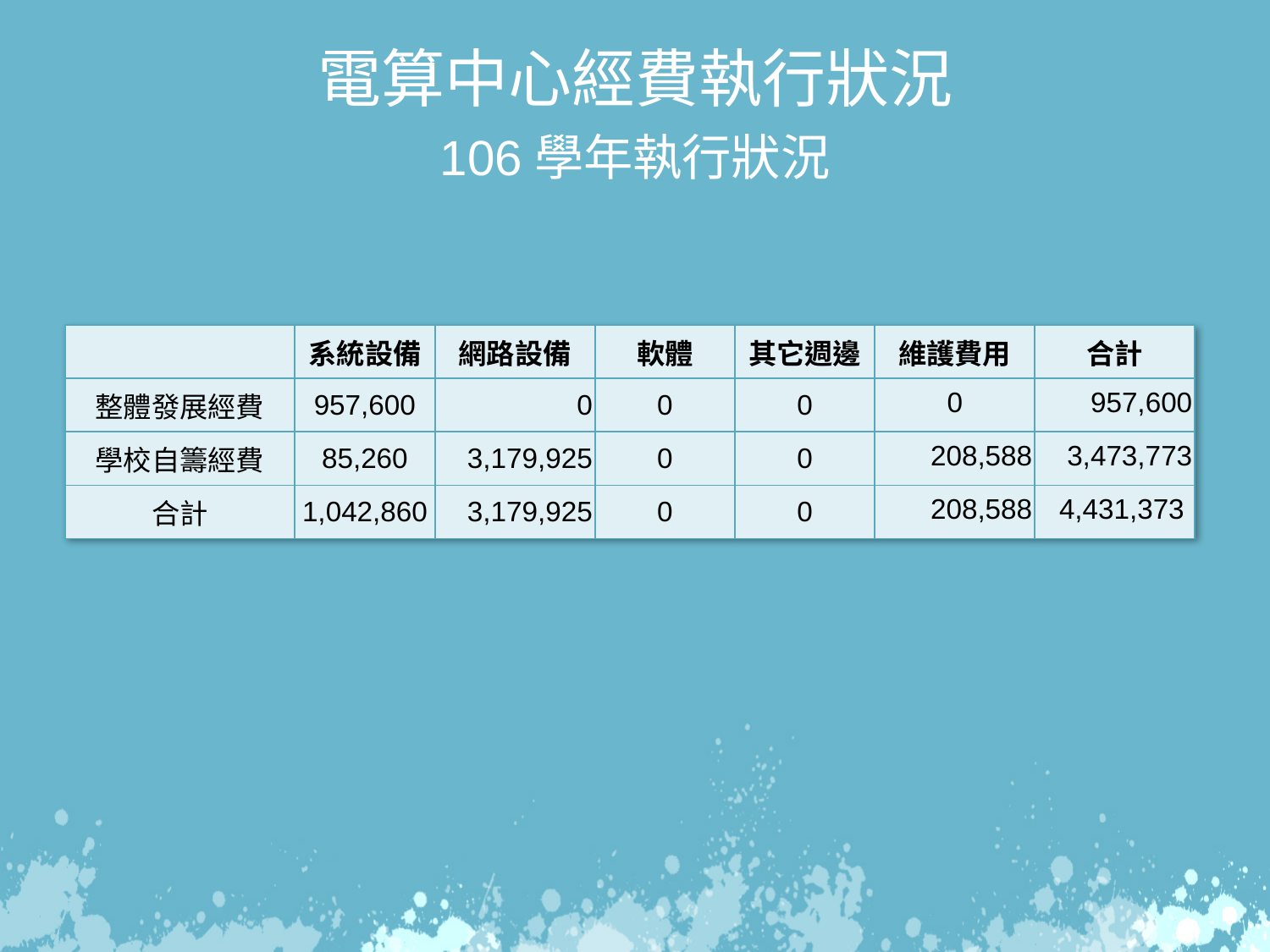

電算中心經費執行狀況
106學年執行狀況
|  | 系統設備 | 網路設備 | 軟體 | 其它週邊 | 維護費用 | 合計 |
| --- | --- | --- | --- | --- | --- | --- |
| 整體發展經費 | 957,600 | 0 | 0 | 0 | 0 | 957,600 |
| 學校自籌經費 | 85,260 | 3,179,925 | 0 | 0 | 208,588 | 3,473,773 |
| 合計 | 1,042,860 | 3,179,925 | 0 | 0 | 208,588 | 4,431,373 |